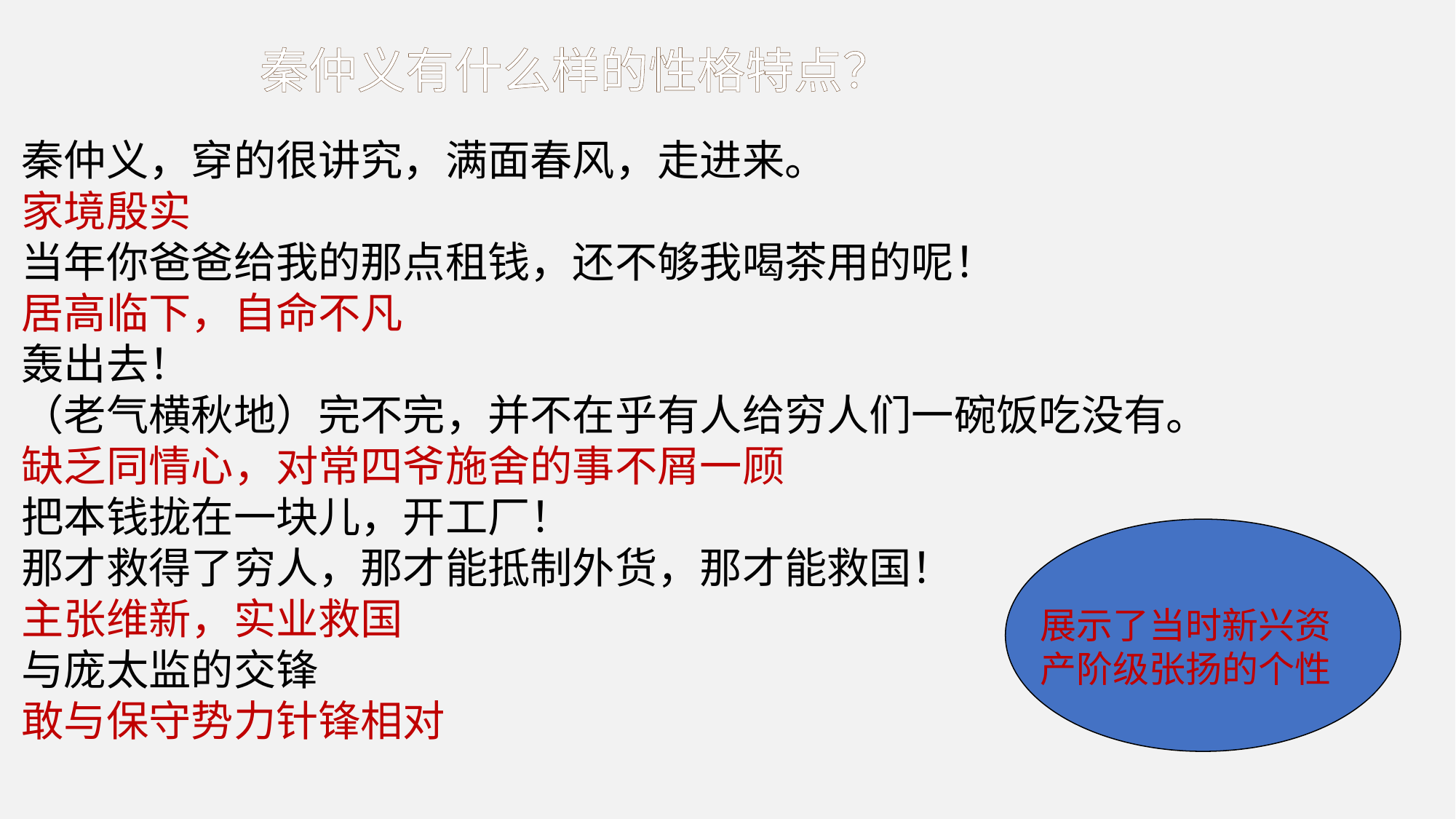

秦仲义有什么样的性格特点？
秦仲义，穿的很讲究，满面春风，走进来。
家境殷实
当年你爸爸给我的那点租钱，还不够我喝茶用的呢！
居高临下，自命不凡
轰出去！
（老气横秋地）完不完，并不在乎有人给穷人们一碗饭吃没有。
缺乏同情心，对常四爷施舍的事不屑一顾
把本钱拢在一块儿，开工厂！
那才救得了穷人，那才能抵制外货，那才能救国！
主张维新，实业救国
与庞太监的交锋
敢与保守势力针锋相对

展示了当时新兴资产阶级张扬的个性